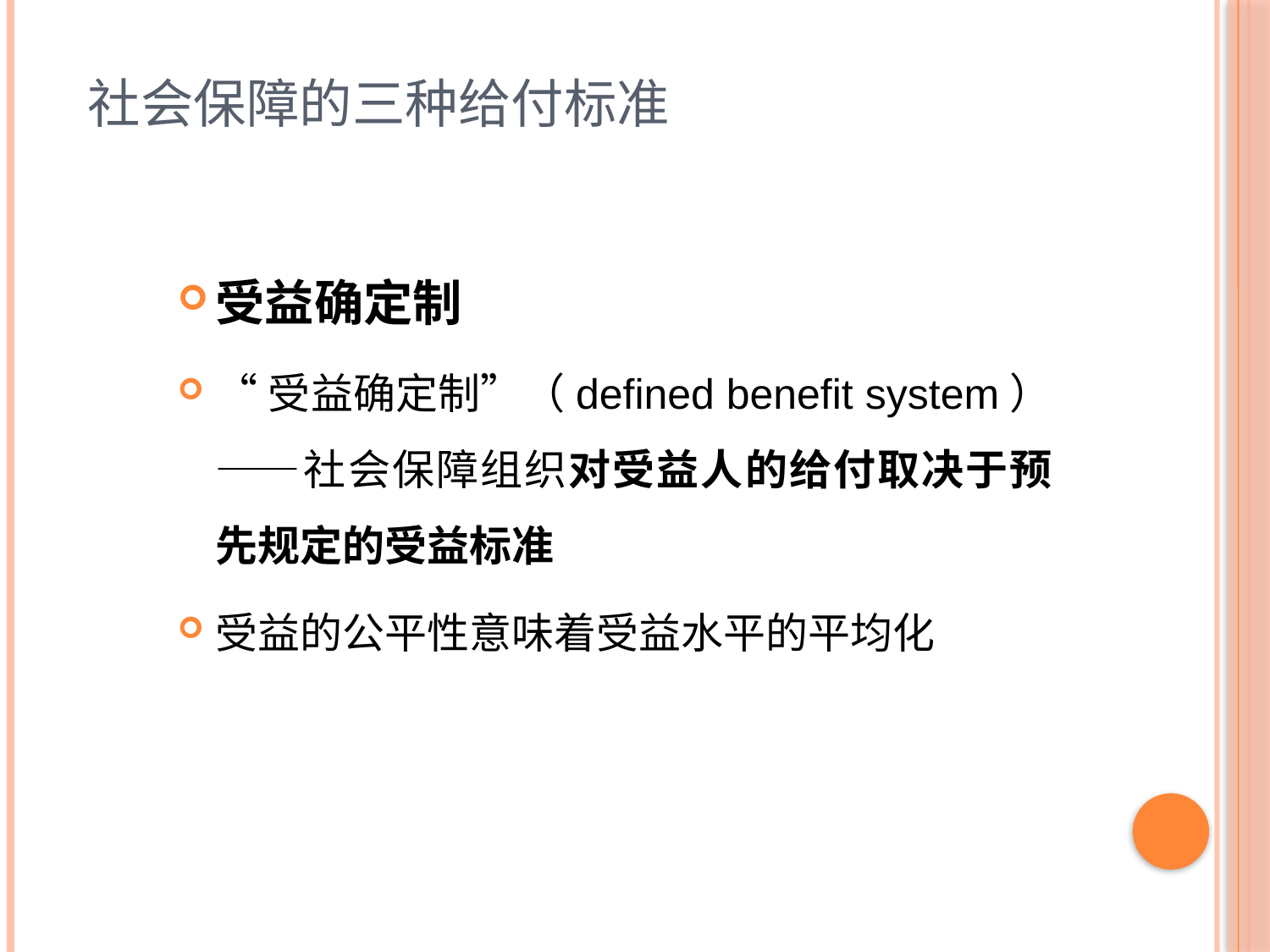

# 社会保障的三种给付标准
受益确定制
“受益确定制”（defined benefit system）——社会保障组织对受益人的给付取决于预先规定的受益标准
受益的公平性意味着受益水平的平均化